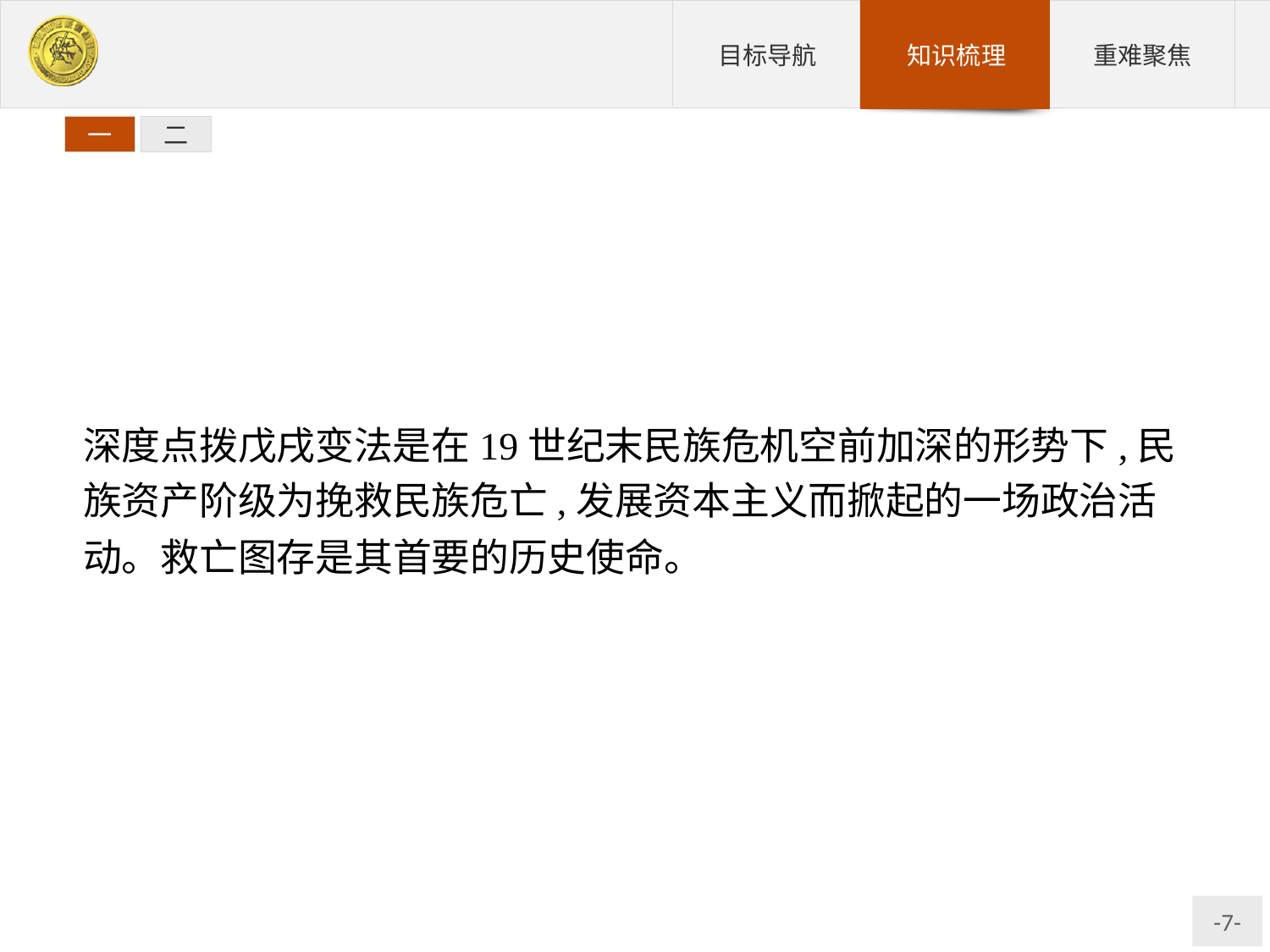

一
二
深度点拨戊戌变法是在19世纪末民族危机空前加深的形势下,民族资产阶级为挽救民族危亡,发展资本主义而掀起的一场政治活动。救亡图存是其首要的历史使命。